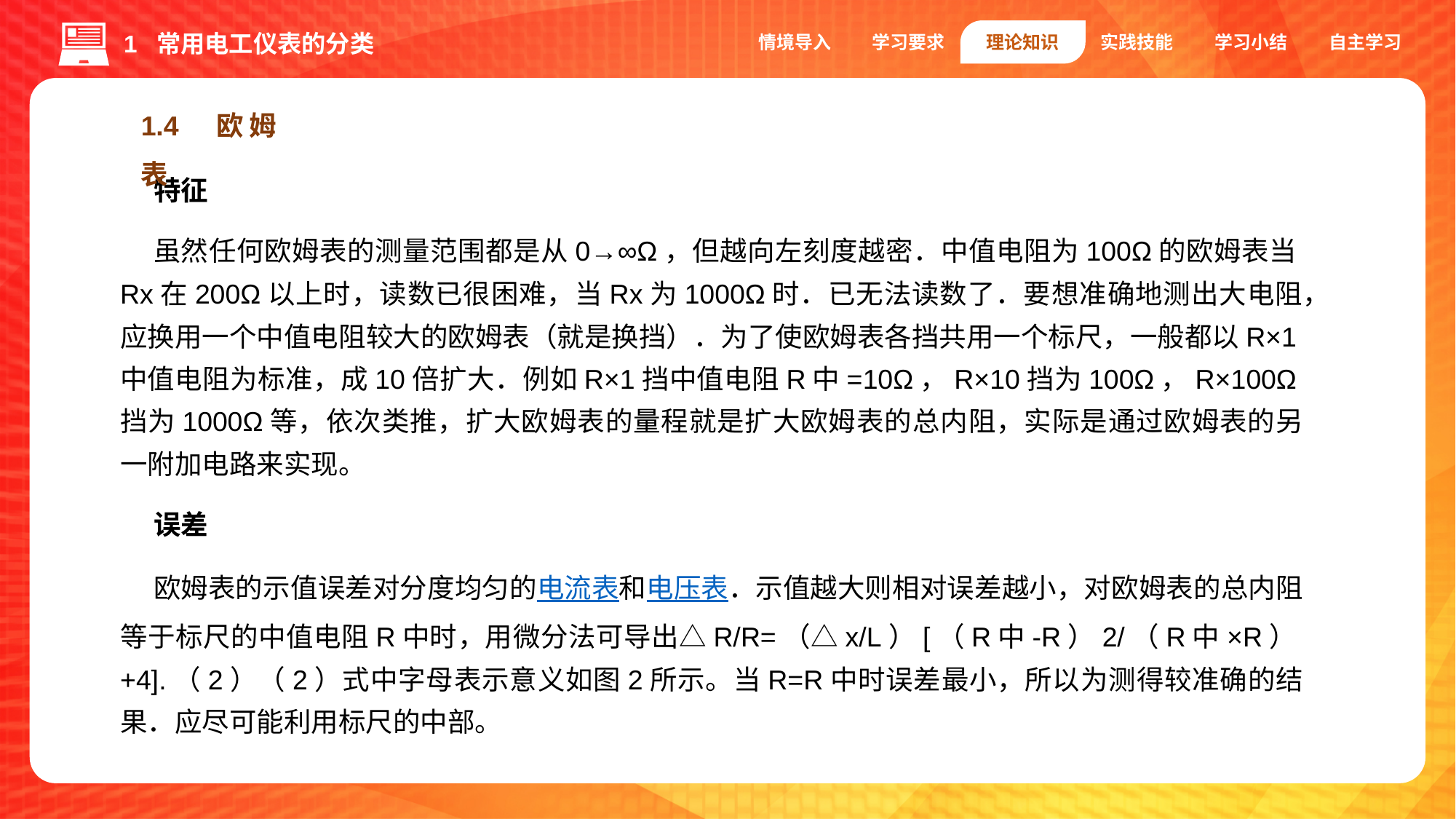

情境导入
学习要求
理论知识
实践技能
学习小结
自主学习

1  常用电工仪表的分类
1.4  欧姆表
特征
虽然任何欧姆表的测量范围都是从0→∞Ω，但越向左刻度越密．中值电阻为100Ω的欧姆表当Rx在200Ω以上时，读数已很困难，当Rx为1000Ω时．已无法读数了．要想准确地测出大电阻，应换用一个中值电阻较大的欧姆表（就是换挡）．为了使欧姆表各挡共用一个标尺，一般都以R×1中值电阻为标准，成10倍扩大．例如R×1挡中值电阻R中=10Ω，R×10挡为100Ω，R×100Ω挡为1000Ω等，依次类推，扩大欧姆表的量程就是扩大欧姆表的总内阻，实际是通过欧姆表的另一附加电路来实现。
误差
欧姆表的示值误差对分度均匀的电流表和电压表．示值越大则相对误差越小，对欧姆表的总内阻等于标尺的中值电阻R中时，用微分法可导出△R/R=（△x/L）[（R中-R）2/（R中×R）+4].（2）（2）式中字母表示意义如图2所示。当R=R中时误差最小，所以为测得较准确的结果．应尽可能利用标尺的中部。